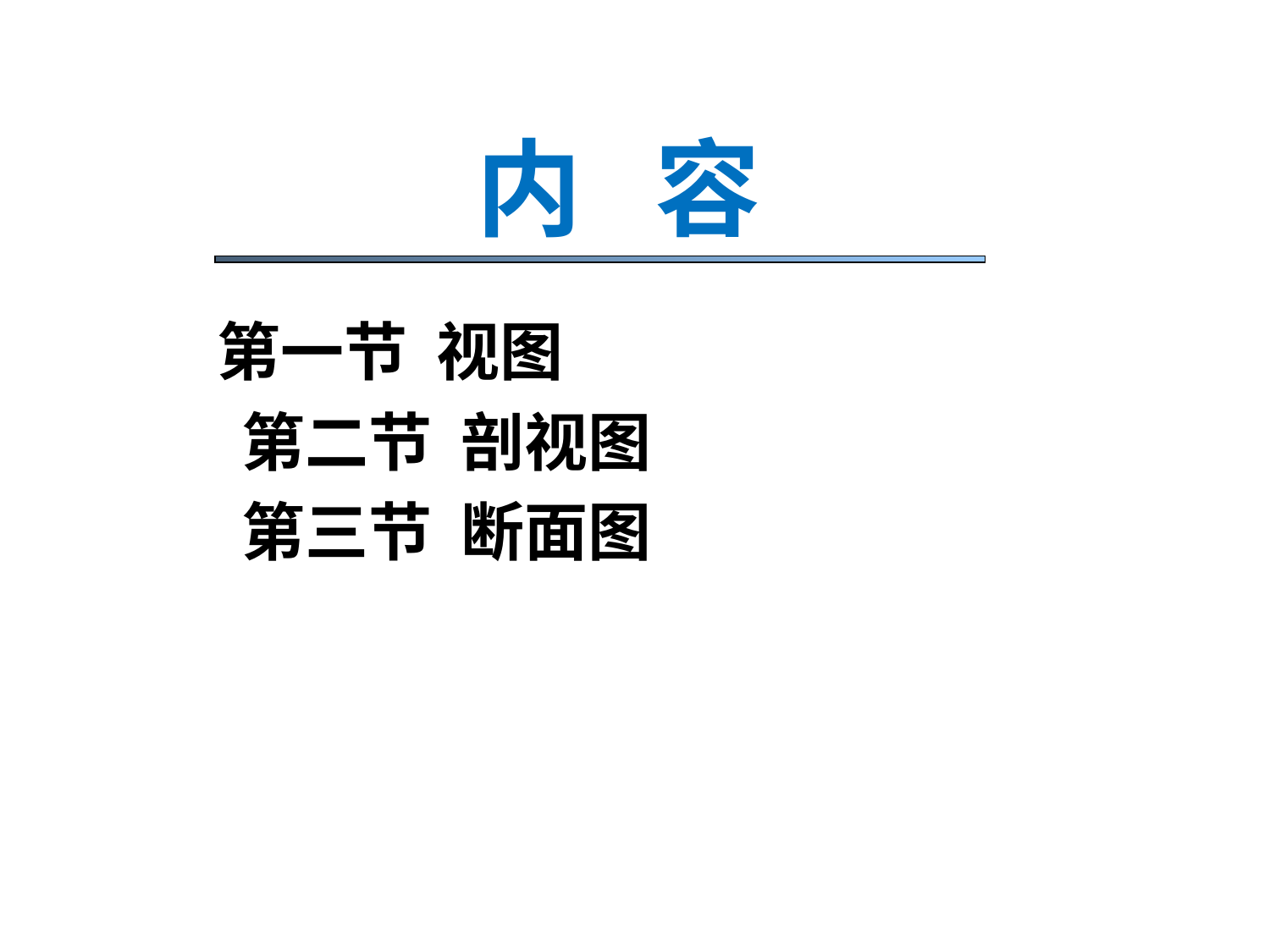

内   容

第一节  视图
第二节  剖视图
第三节  断面图